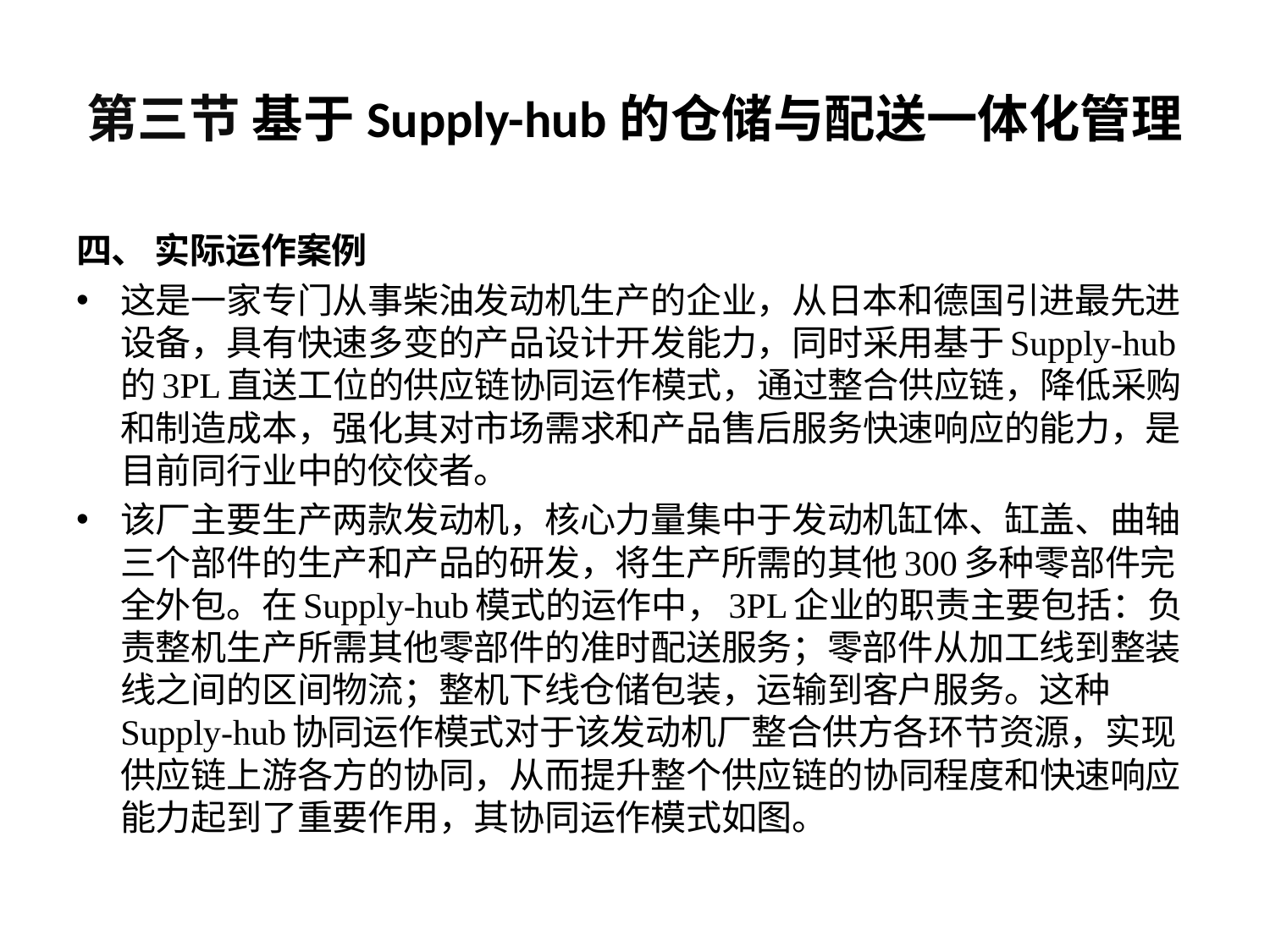

# 第三节 基于Supply-hub的仓储与配送一体化管理
四、 实际运作案例
这是一家专门从事柴油发动机生产的企业，从日本和德国引进最先进设备，具有快速多变的产品设计开发能力，同时采用基于Supply-hub的3PL直送工位的供应链协同运作模式，通过整合供应链，降低采购和制造成本，强化其对市场需求和产品售后服务快速响应的能力，是目前同行业中的佼佼者。
该厂主要生产两款发动机，核心力量集中于发动机缸体、缸盖、曲轴三个部件的生产和产品的研发，将生产所需的其他300多种零部件完全外包。在Supply-hub模式的运作中，3PL企业的职责主要包括：负责整机生产所需其他零部件的准时配送服务；零部件从加工线到整装线之间的区间物流；整机下线仓储包装，运输到客户服务。这种Supply-hub协同运作模式对于该发动机厂整合供方各环节资源，实现供应链上游各方的协同，从而提升整个供应链的协同程度和快速响应能力起到了重要作用，其协同运作模式如图。